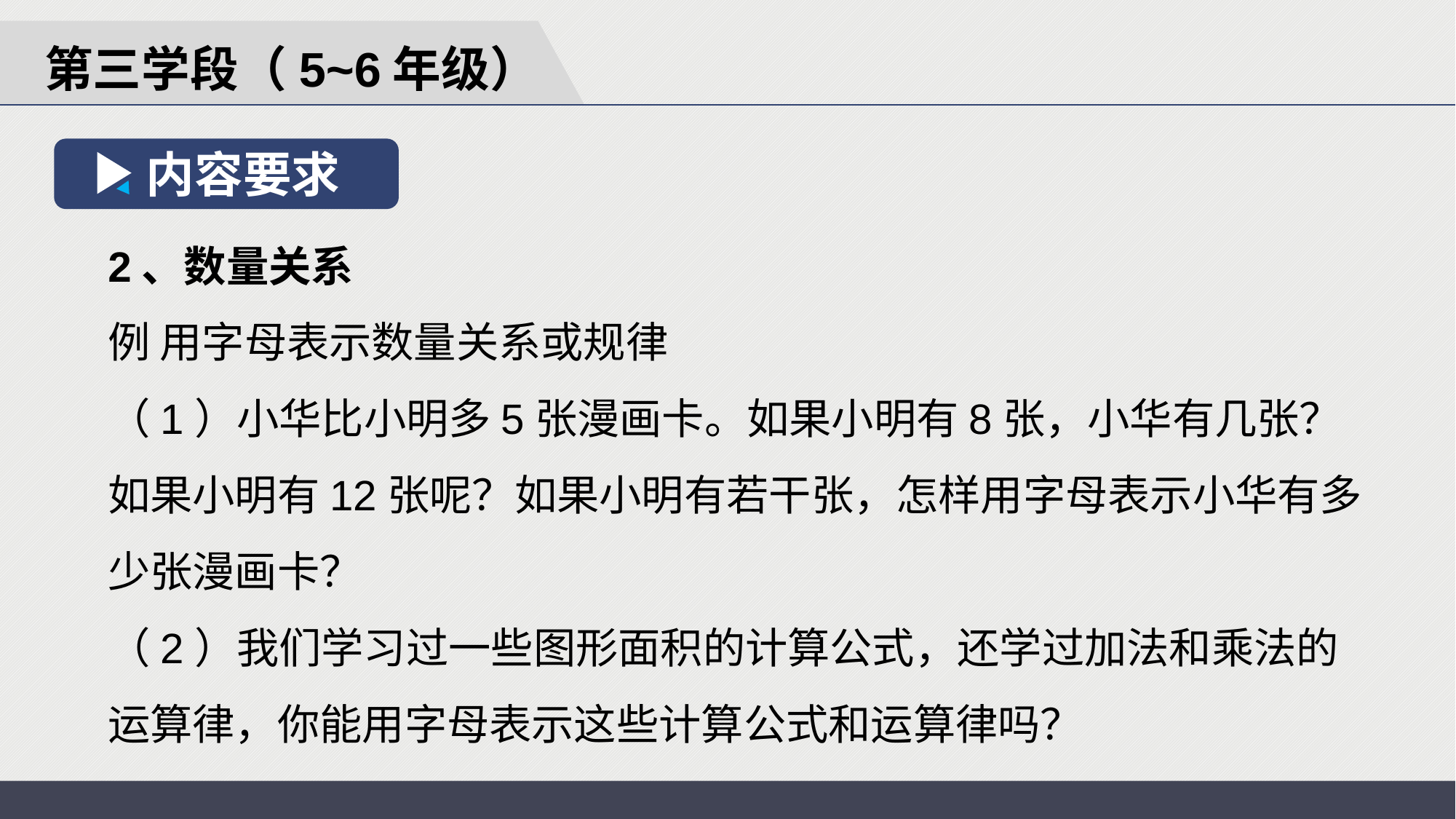

第三学段（5~6年级）
内容要求

2、数量关系
例 用字母表示数量关系或规律
（1）小华比小明多5张漫画卡。如果小明有8张，小华有几张？如果小明有12张呢？如果小明有若干张，怎样用字母表示小华有多少张漫画卡？
（2）我们学习过一些图形面积的计算公式，还学过加法和乘法的运算律，你能用字母表示这些计算公式和运算律吗？